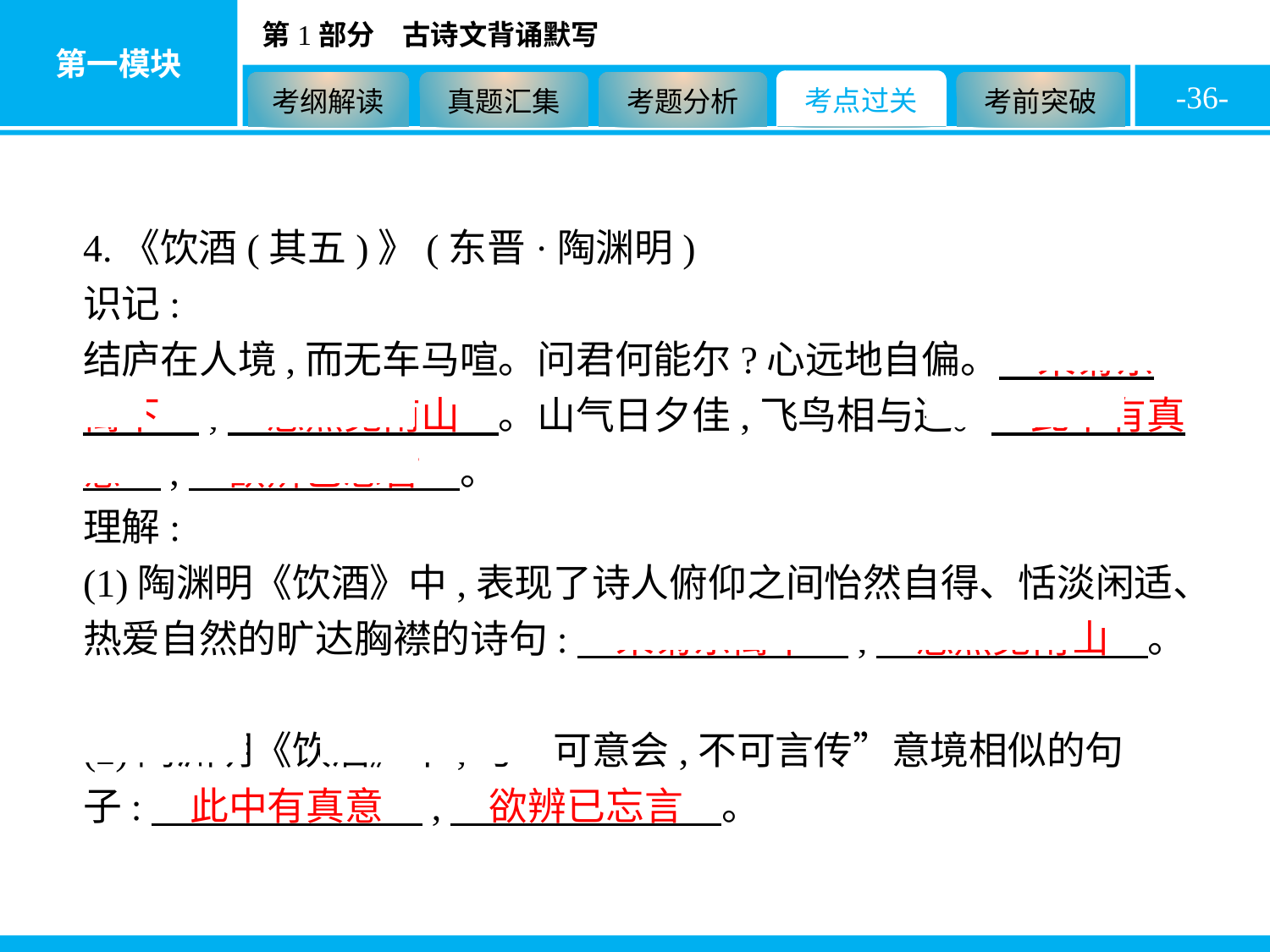

-36-
4.《饮酒(其五)》(东晋·陶渊明)
识记:
结庐在人境,而无车马喧。问君何能尔?心远地自偏。　采菊东篱下　,　悠然见南山　。山气日夕佳,飞鸟相与还。　此中有真意　,　欲辨已忘言　。
理解:
(1)陶渊明《饮酒》中,表现了诗人俯仰之间怡然自得、恬淡闲适、热爱自然的旷达胸襟的诗句:　采菊东篱下　,　悠然见南山　。
(2)陶渊明《饮酒》中,与“可意会,不可言传”意境相似的句子:　此中有真意　,　欲辨已忘言　。